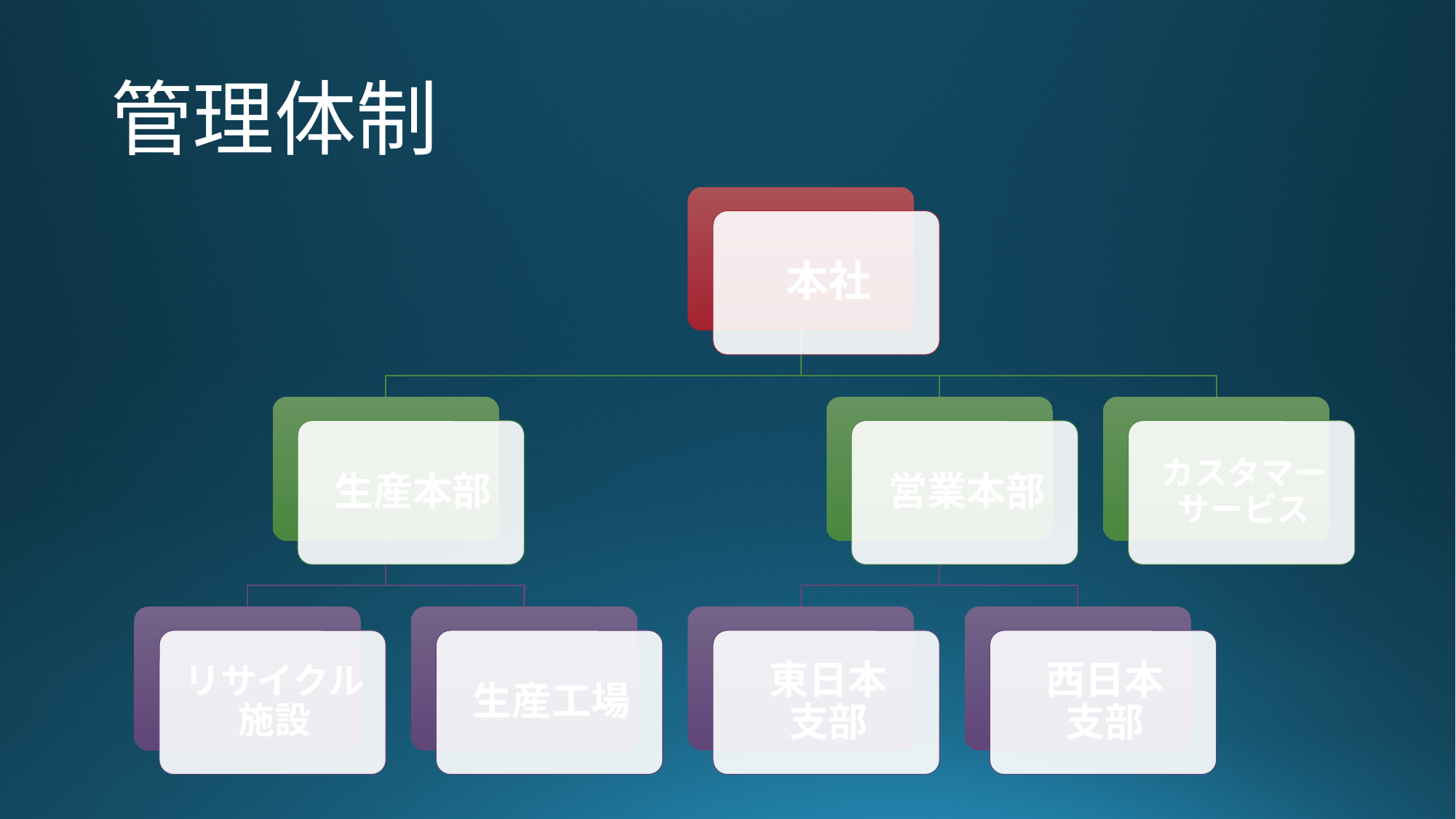

# 管理体制
本社
生産本部
リサイクル施設
生産工場
営業本部
東日本
支部
西日本
支部
カスタマーサービス